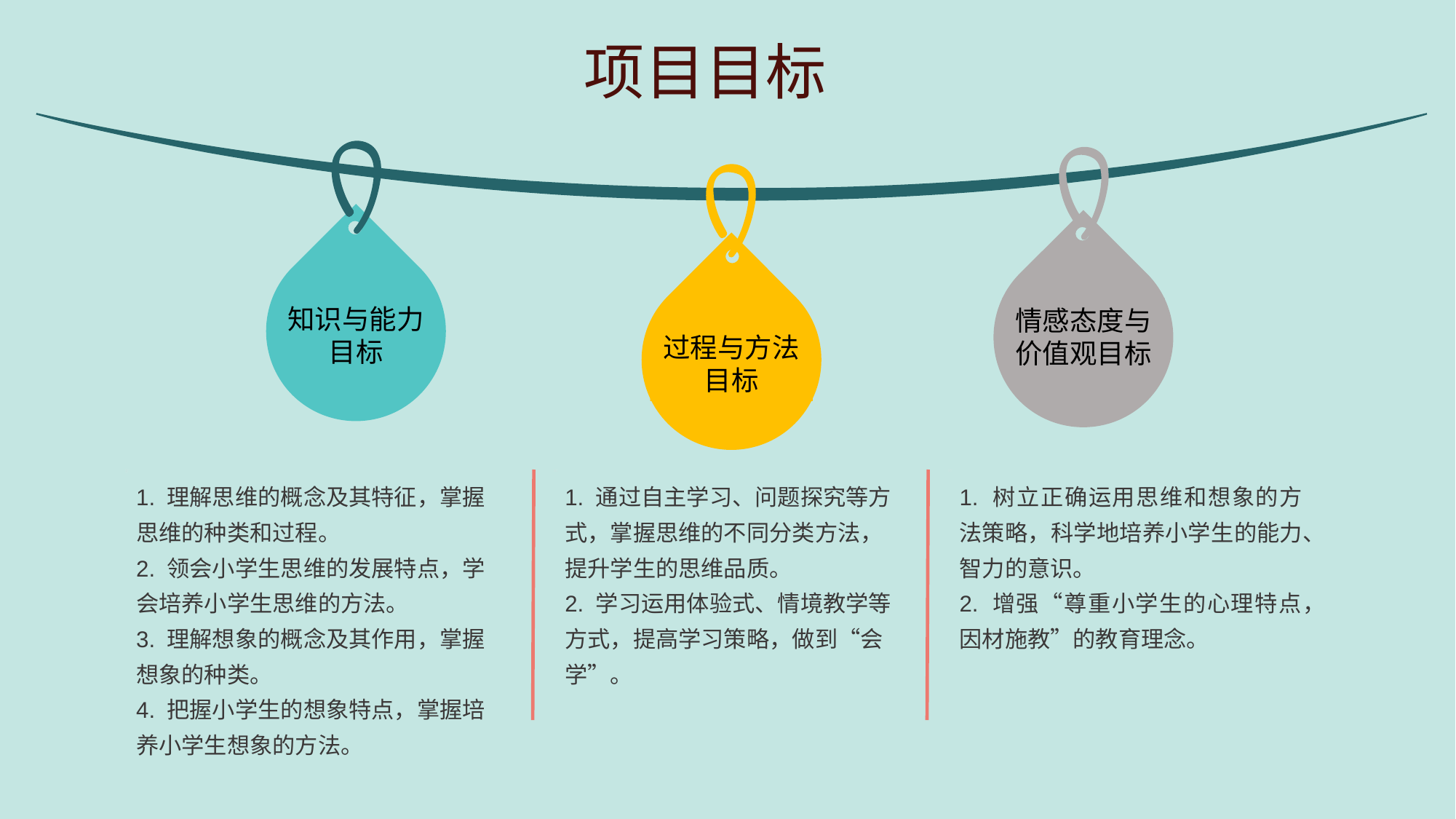

项目目标

知识与能力目标

情感态度与价值观目标

过程与方法目标
1. 理解思维的概念及其特征，掌握思维的种类和过程。
2. 领会小学生思维的发展特点，学会培养小学生思维的方法。
3. 理解想象的概念及其作用，掌握想象的种类。
4. 把握小学生的想象特点，掌握培养小学生想象的方法。
1. 通过自主学习、问题探究等方式，掌握思维的不同分类方法，提升学生的思维品质。
2. 学习运用体验式、情境教学等方式，提高学习策略，做到“会学”。
1. 树立正确运用思维和想象的方法策略，科学地培养小学生的能力、智力的意识。
2. 增强“尊重小学生的心理特点，因材施教”的教育理念。